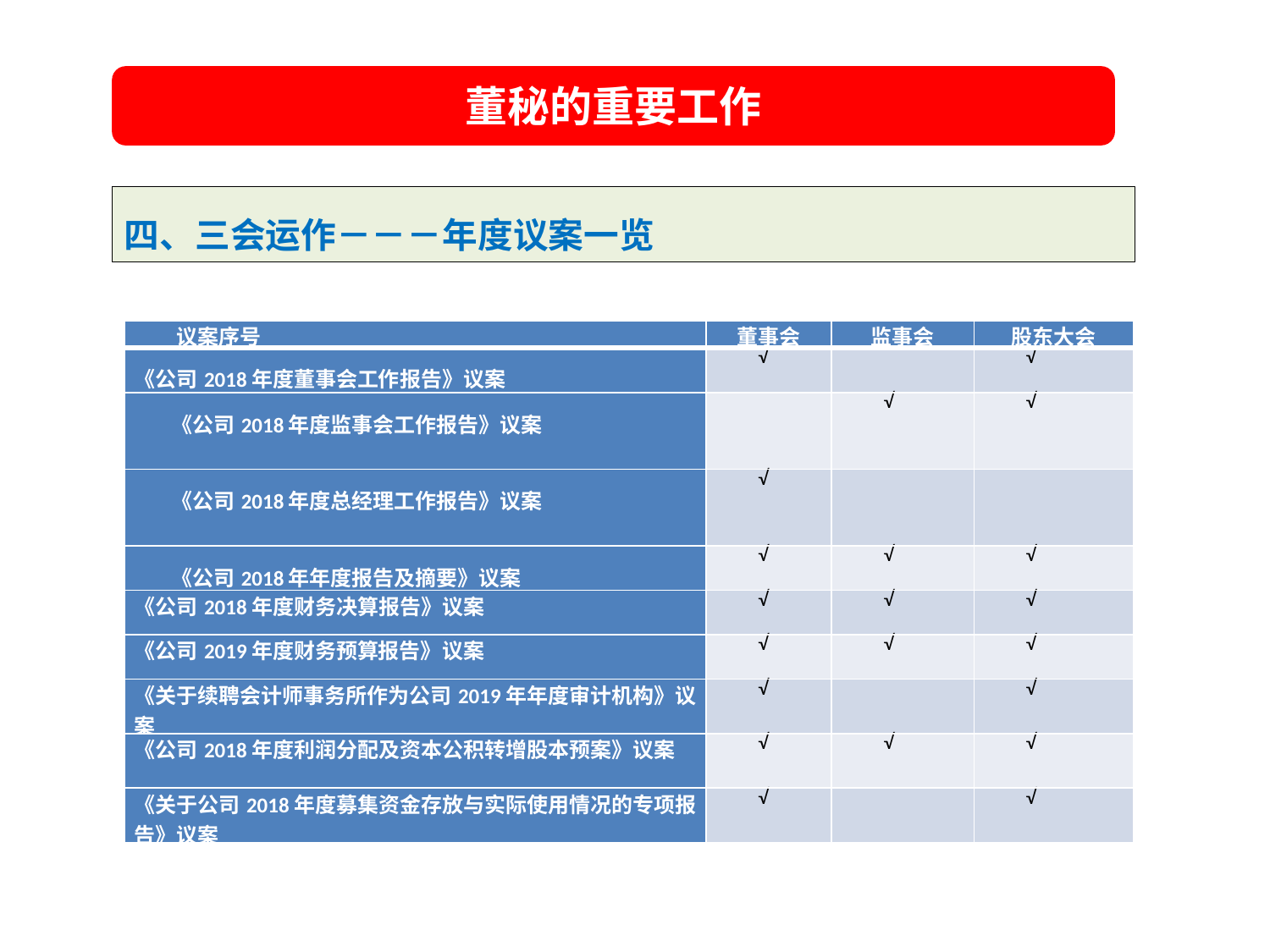

董秘的重要工作
四、三会运作－－－年度议案一览
夯实基础
| 议案序号 | 董事会 | 监事会 | 股东大会 |
| --- | --- | --- | --- |
| 《公司2018年度董事会工作报告》议案 | √ |  | √ |
| 《公司2018年度监事会工作报告》议案 |  | √ | √ |
| 《公司2018年度总经理工作报告》议案 | √ |  |  |
| 《公司2018年年度报告及摘要》议案 | √ | √ | √ |
| 《公司2018年度财务决算报告》议案 | √ | √ | √ |
| 《公司2019年度财务预算报告》议案 | √ | √ | √ |
| 《关于续聘会计师事务所作为公司2019年年度审计机构》议案 | √ |  | √ |
| 《公司2018年度利润分配及资本公积转增股本预案》议案 | √ | √ | √ |
| 《关于公司2018年度募集资金存放与实际使用情况的专项报告》议案 | √ |  | √ |
提升市值
加速发展